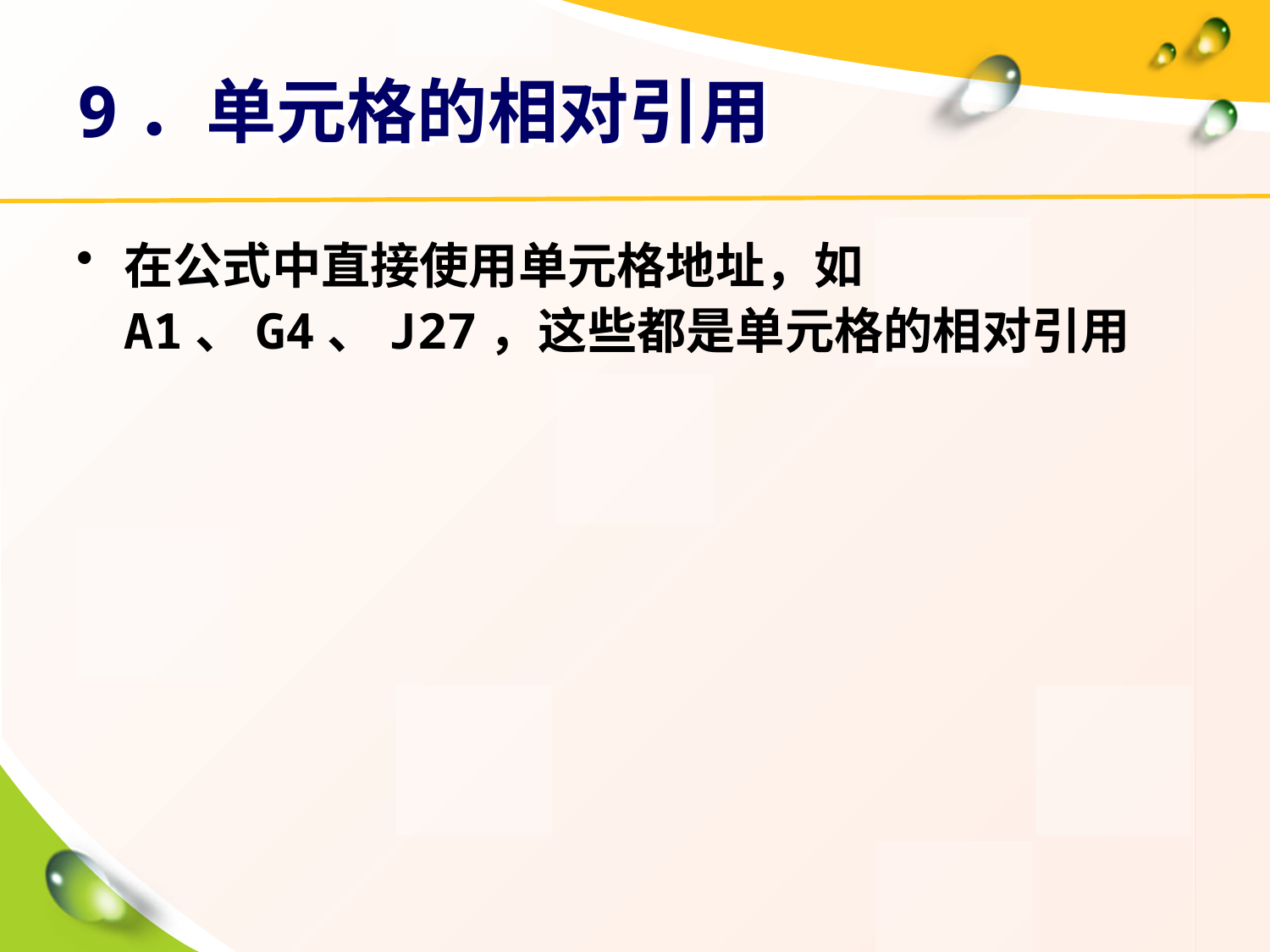

# 9．单元格的相对引用
在公式中直接使用单元格地址，如A1、G4、J27，这些都是单元格的相对引用